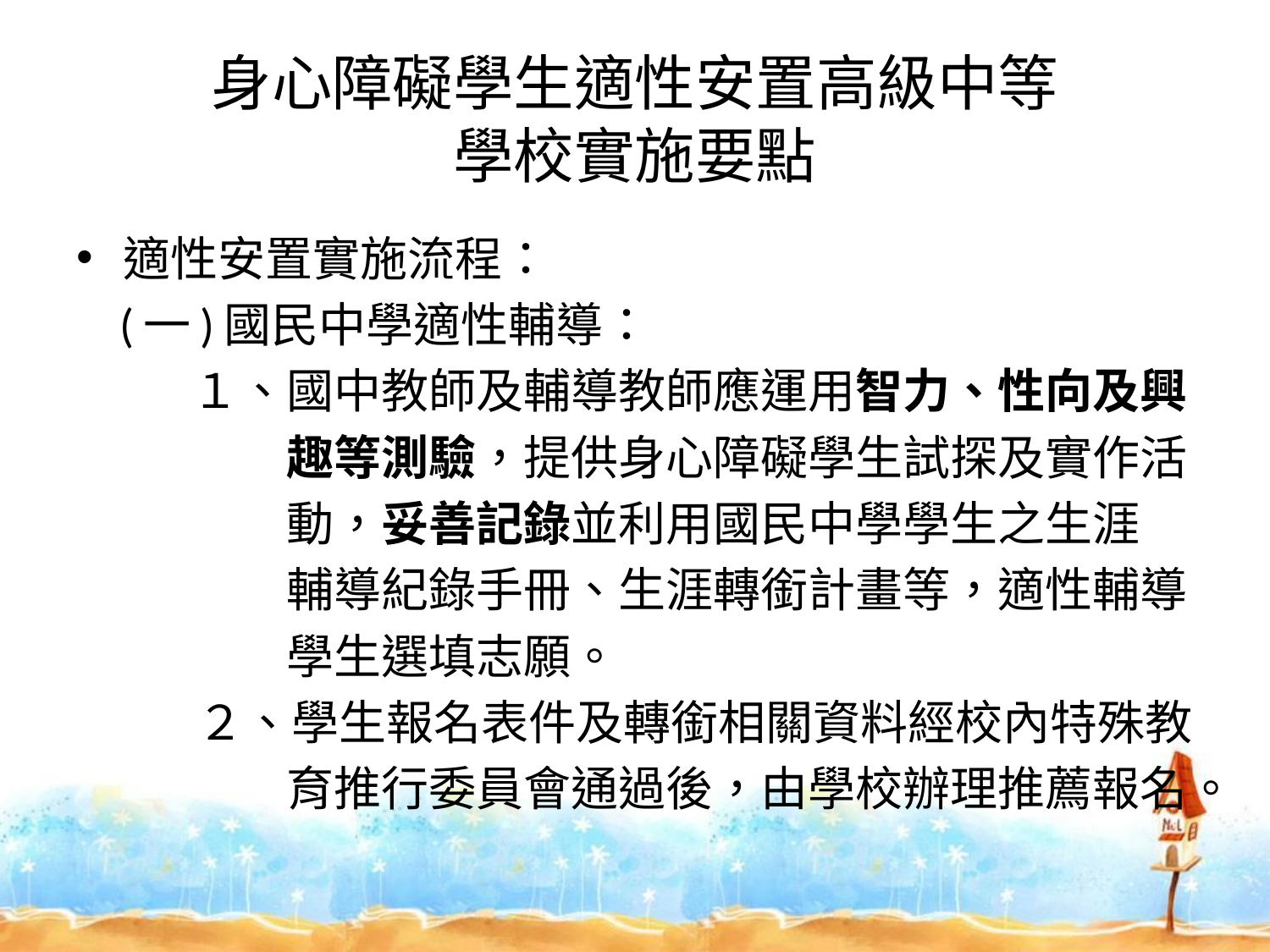

# 身心障礙學生適性安置高級中等 學校實施要點
適性安置實施流程：
    (一)國民中學適性輔導：
          １、國中教師及輔導教師應運用智力、性向及興
                   趣等測驗，提供身心障礙學生試探及實作活
                   動，妥善記錄並利用國民中學學生之生涯
                   輔導紀錄手冊、生涯轉銜計畫等，適性輔導
                   學生選填志願。
      　２、學生報名表件及轉銜相關資料經校內特殊教
                   育推行委員會通過後，由學校辦理推薦報名。